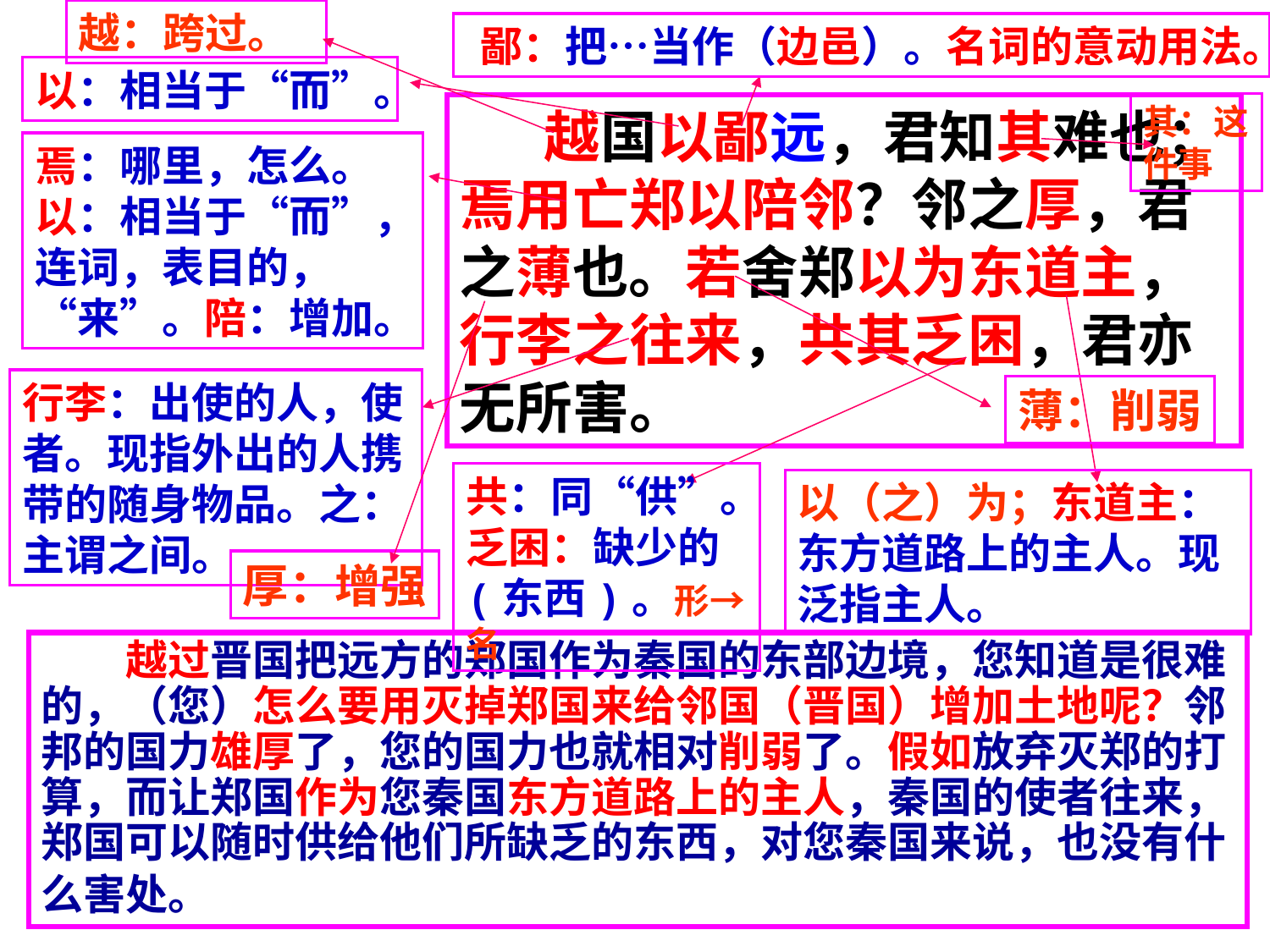

越：跨过。
鄙：把…当作（边邑）。名词的意动用法。

以：相当于“而”。

其：这
件事
　　越国以鄙远，君知其难也；焉用亡郑以陪邻？邻之厚，君之薄也。若舍郑以为东道主，行李之往来，共其乏困，君亦无所害。
焉：哪里，怎么。以：相当于“而”，连词，表目的，“来”。陪：增加。

行李：出使的人，使者。现指外出的人携带的随身物品。之：主谓之间。
薄：削弱
共：同“供”。乏困：缺少的(东西)。形→名
以（之）为；东道主：东方道路上的主人。现泛指主人。
厚：增强
　　越过晋国把远方的郑国作为秦国的东部边境，您知道是很难的，（您）怎么要用灭掉郑国来给邻国（晋国）增加土地呢？邻邦的国力雄厚了，您的国力也就相对削弱了。假如放弃灭郑的打算，而让郑国作为您秦国东方道路上的主人，秦国的使者往来，郑国可以随时供给他们所缺乏的东西，对您秦国来说，也没有什么害处。